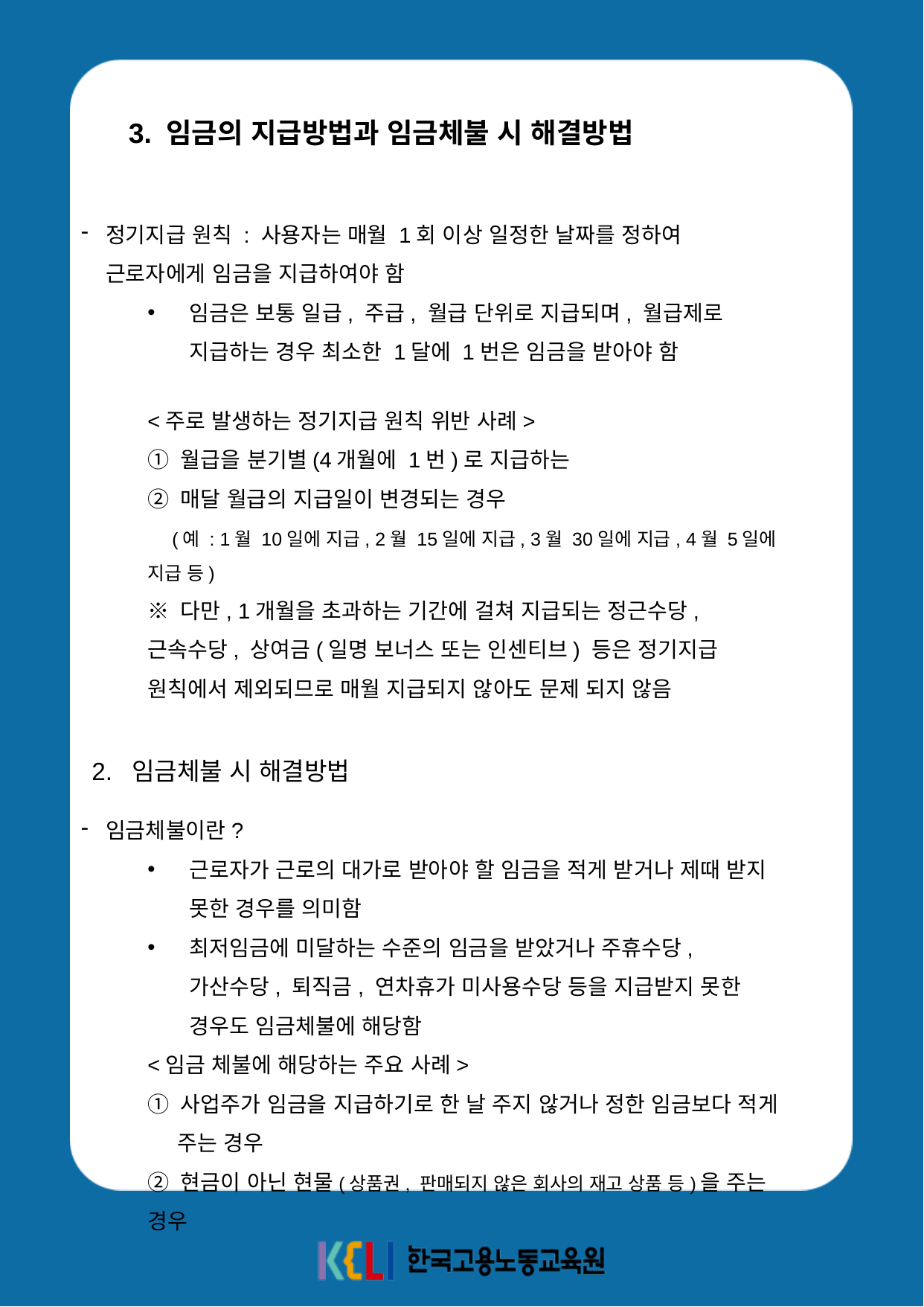

3. 임금의 지급방법과 임금체불 시 해결방법
정기지급 원칙 : 사용자는 매월 1회 이상 일정한 날짜를 정하여 근로자에게 임금을 지급하여야 함
임금은 보통 일급, 주급, 월급 단위로 지급되며, 월급제로 지급하는 경우 최소한 1달에 1번은 임금을 받아야 함

<주로 발생하는 정기지급 원칙 위반 사례>
① 월급을 분기별(4개월에 1번)로 지급하는
② 매달 월급의 지급일이 변경되는 경우
    (예 : 1월 10일에 지급, 2월 15일에 지급, 3월 30일에 지급, 4월 5일에 지급 등)
※ 다만, 1개월을 초과하는 기간에 걸쳐 지급되는 정근수당, 근속수당, 상여금(일명 보너스 또는 인센티브) 등은 정기지급 원칙에서 제외되므로 매월 지급되지 않아도 문제 되지 않음

2.  임금체불 시 해결방법
임금체불이란?
근로자가 근로의 대가로 받아야 할 임금을 적게 받거나 제때 받지 못한 경우를 의미함
최저임금에 미달하는 수준의 임금을 받았거나 주휴수당, 가산수당, 퇴직금, 연차휴가 미사용수당 등을 지급받지 못한 경우도 임금체불에 해당함
<임금 체불에 해당하는 주요 사례>
① 사업주가 임금을 지급하기로 한 날 주지 않거나 정한 임금보다 적게
    주는 경우
② 현금이 아닌 현물(상품권, 판매되지 않은 회사의 재고 상품 등)을 주는 경우